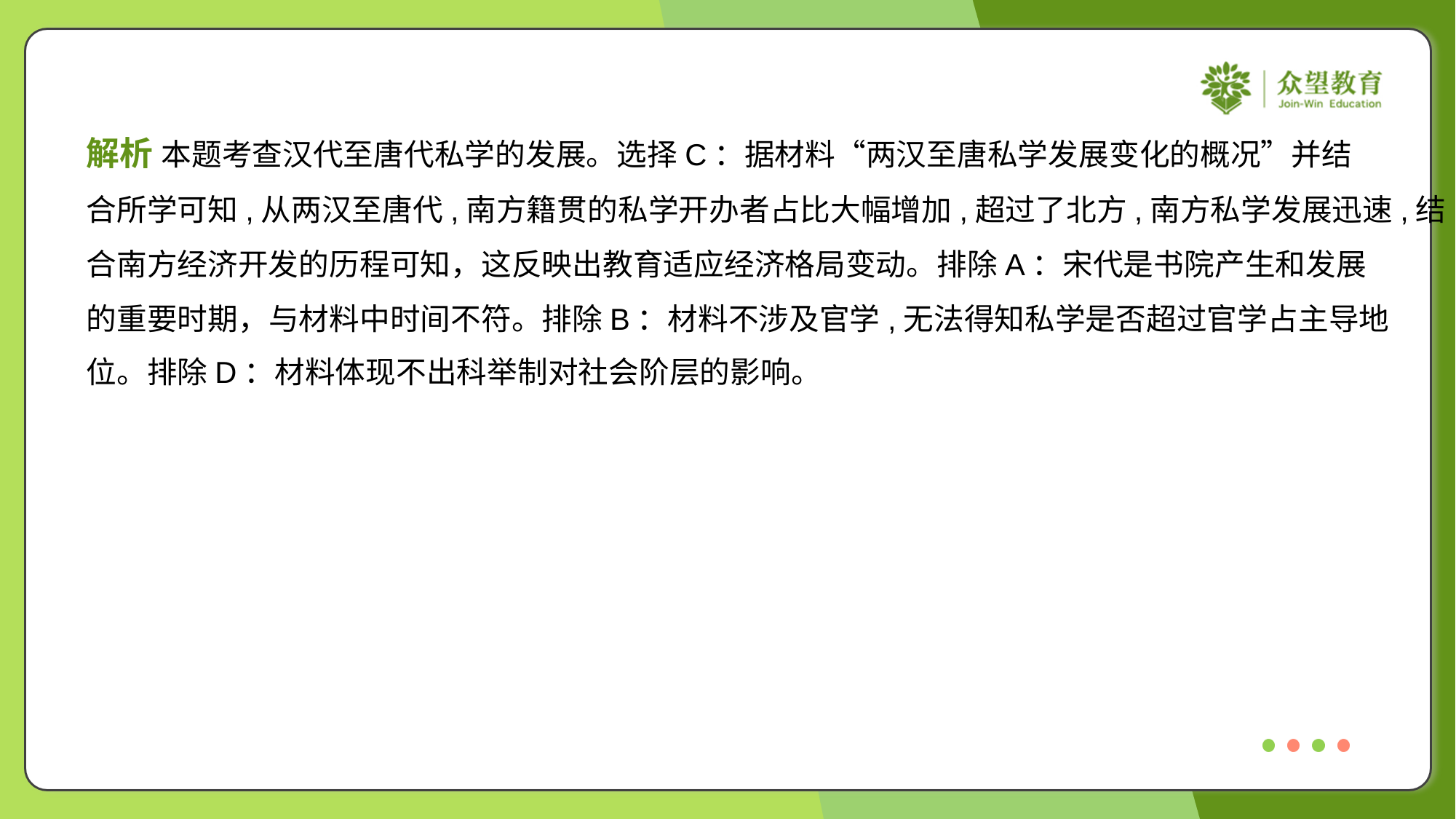

解析 本题考查汉代至唐代私学的发展。选择C：据材料“两汉至唐私学发展变化的概况”并结
合所学可知,从两汉至唐代,南方籍贯的私学开办者占比大幅增加,超过了北方,南方私学发展迅速,结
合南方经济开发的历程可知，这反映出教育适应经济格局变动。排除A：宋代是书院产生和发展
的重要时期，与材料中时间不符。排除B：材料不涉及官学,无法得知私学是否超过官学占主导地
位。排除D：材料体现不出科举制对社会阶层的影响。